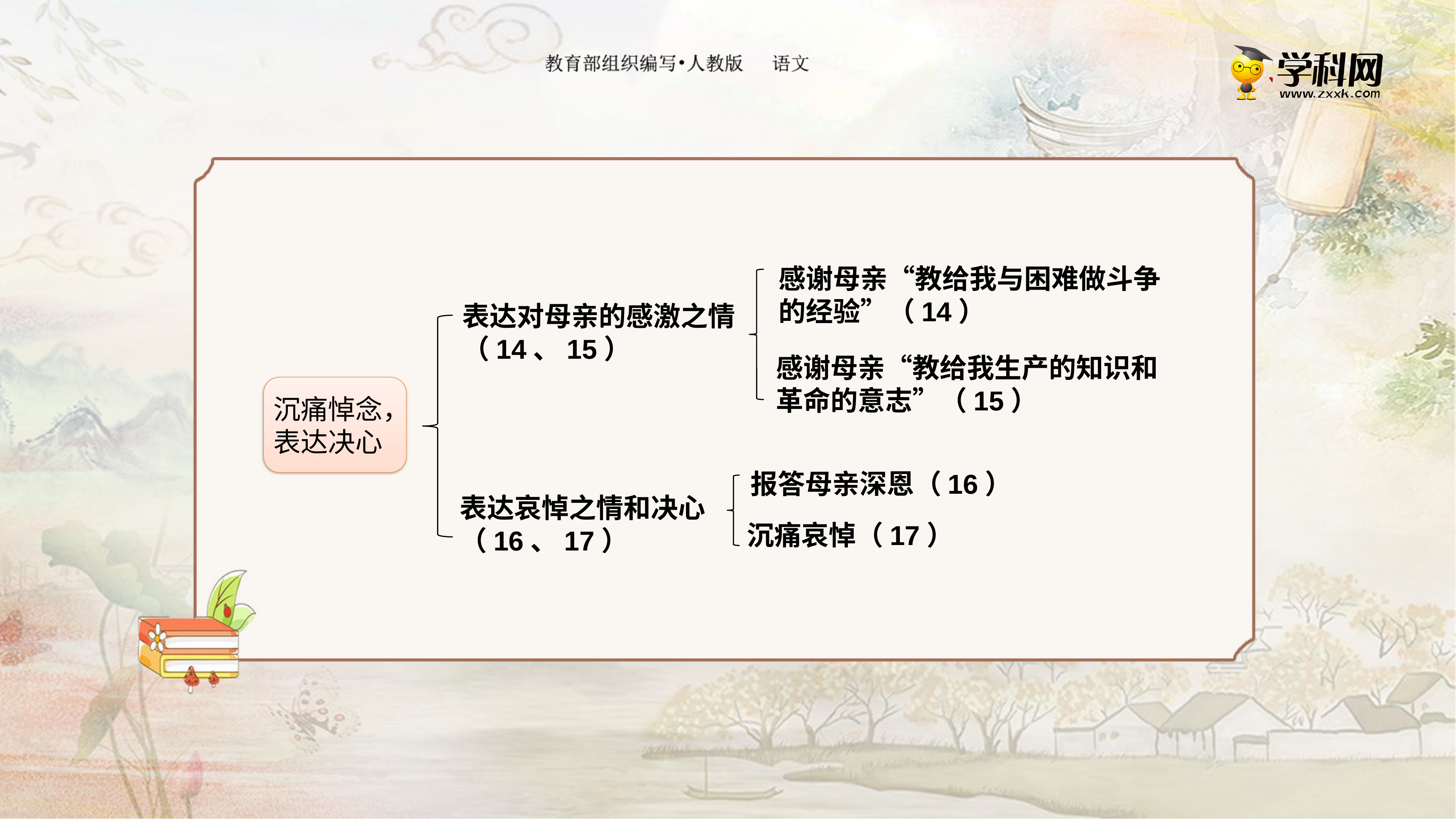

感谢母亲“教给我与困难做斗争
的经验”（14）

表达对母亲的感激之情
（14、15）

感谢母亲“教给我生产的知识和
革命的意志”（15）
沉痛悼念，表达决心
报答母亲深恩（16）

表达哀悼之情和决心
（16、17）
沉痛哀悼（17）